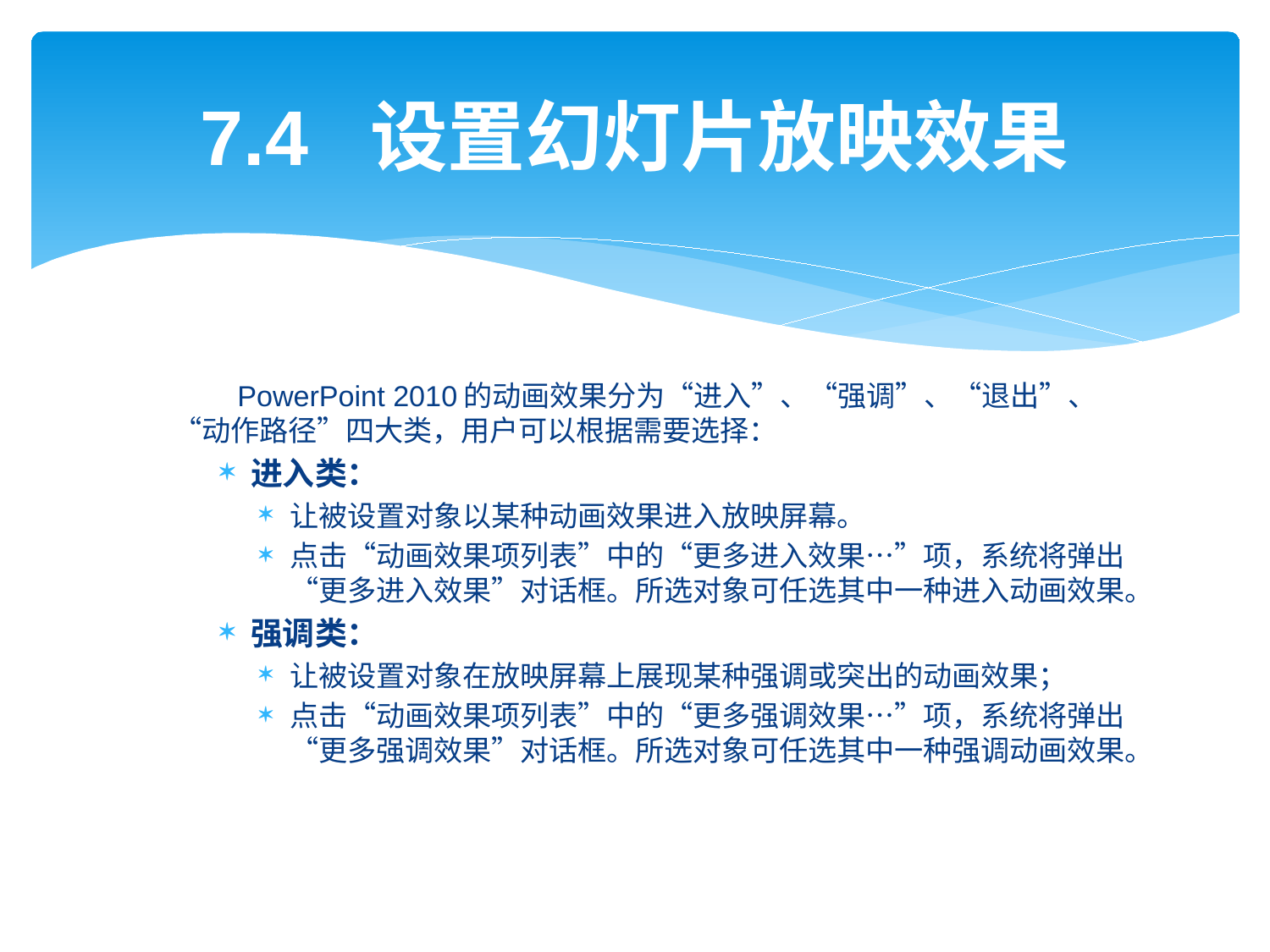

# 7.4  设置幻灯片放映效果
        PowerPoint 2010的动画效果分为“进入”、“强调”、“退出”、“动作路径”四大类，用户可以根据需要选择：
进入类：
让被设置对象以某种动画效果进入放映屏幕。
点击“动画效果项列表”中的“更多进入效果…”项，系统将弹出“更多进入效果”对话框。所选对象可任选其中一种进入动画效果。
强调类：
让被设置对象在放映屏幕上展现某种强调或突出的动画效果；
点击“动画效果项列表”中的“更多强调效果…”项，系统将弹出“更多强调效果”对话框。所选对象可任选其中一种强调动画效果。